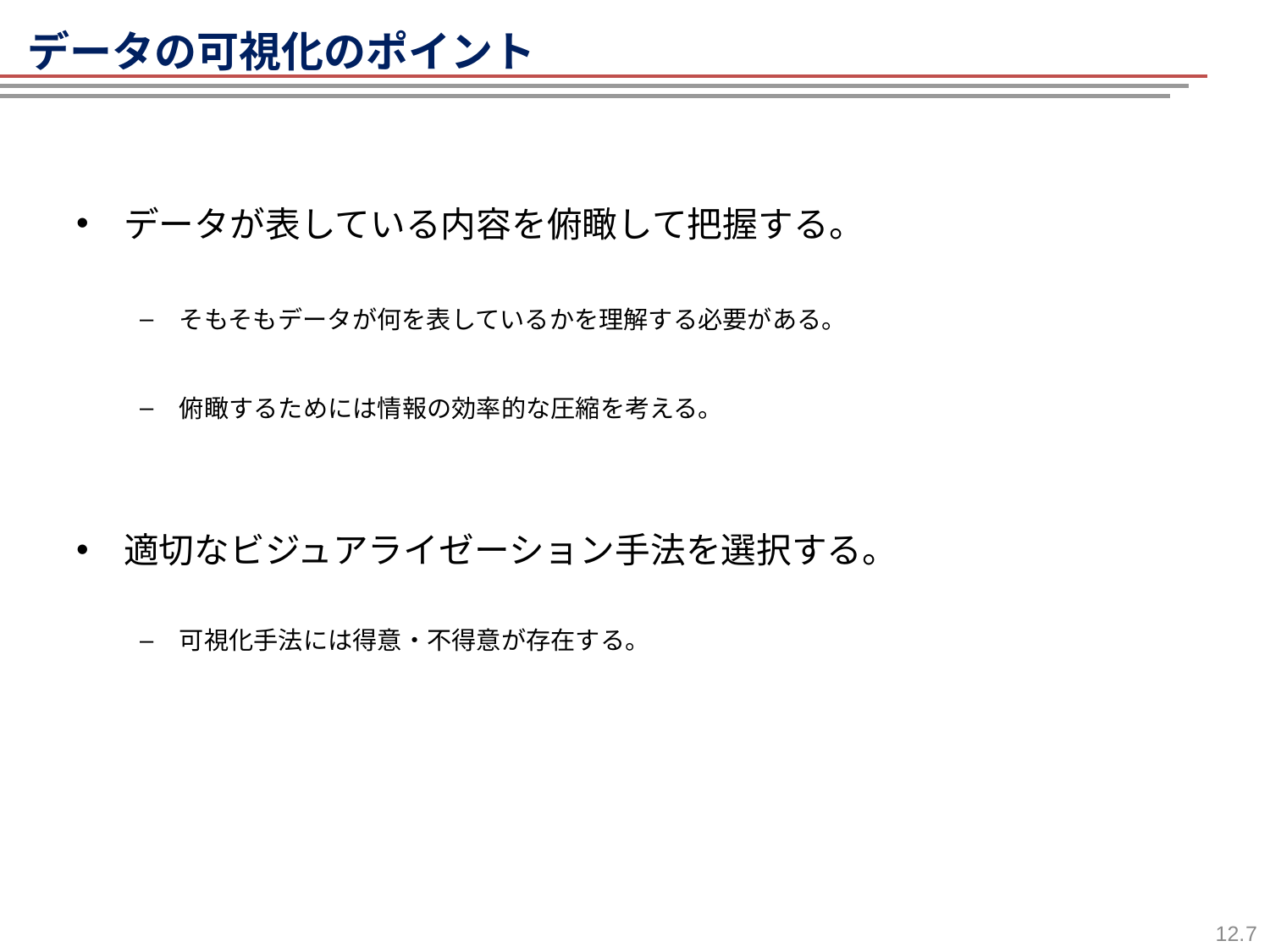

データの可視化のポイント

データが表している内容を俯瞰して把握する。

そもそもデータが何を表しているかを理解する必要がある。

俯瞰するためには情報の効率的な圧縮を考える。

適切なビジュアライゼーション手法を選択する。

可視化手法には得意・不得意が存在する。
7